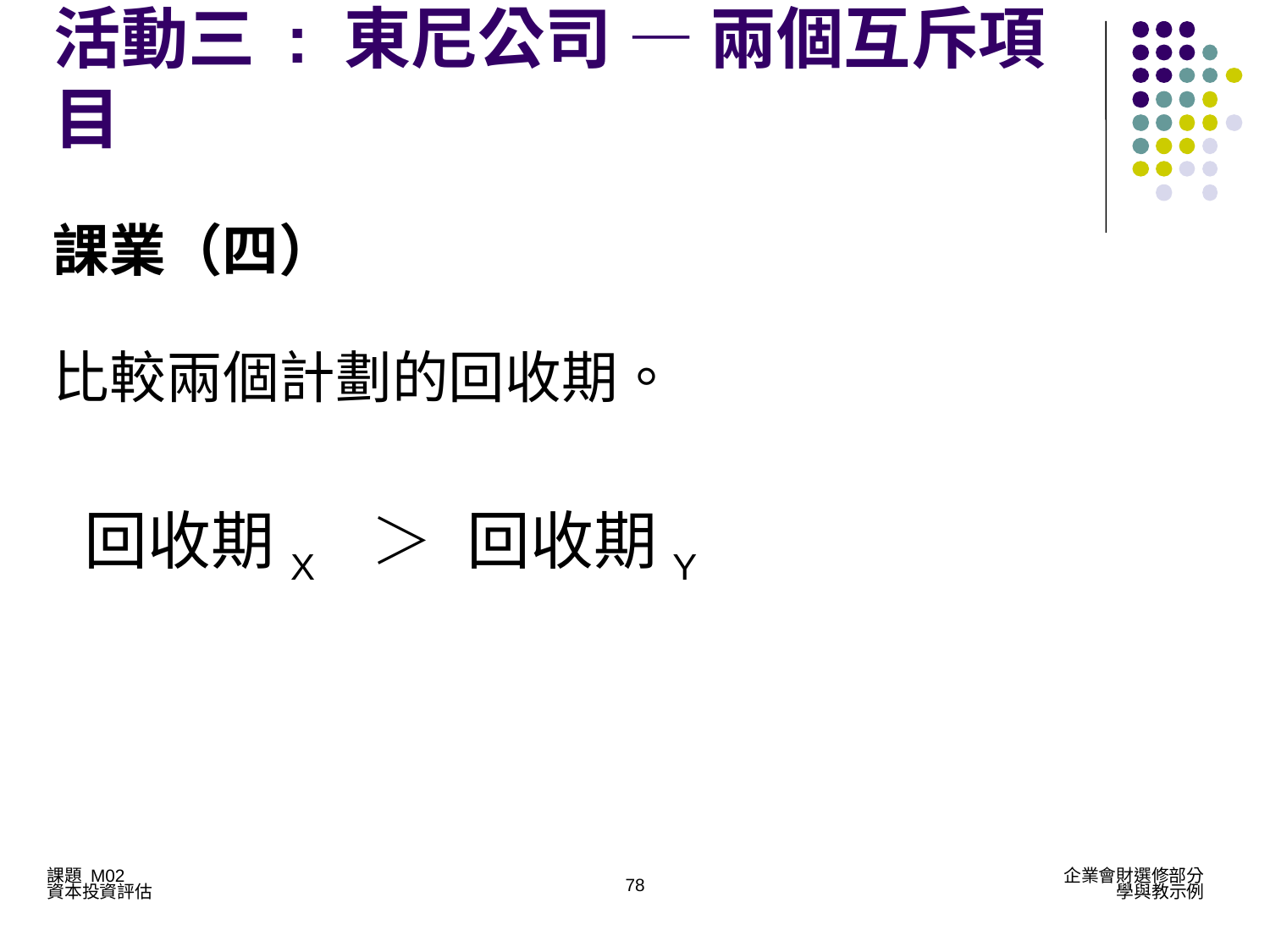

活動三 : 東尼公司 — 兩個互斥項目
課業（四）
比較兩個計劃的回收期。

 回收期X    ＞  回收期Y
78